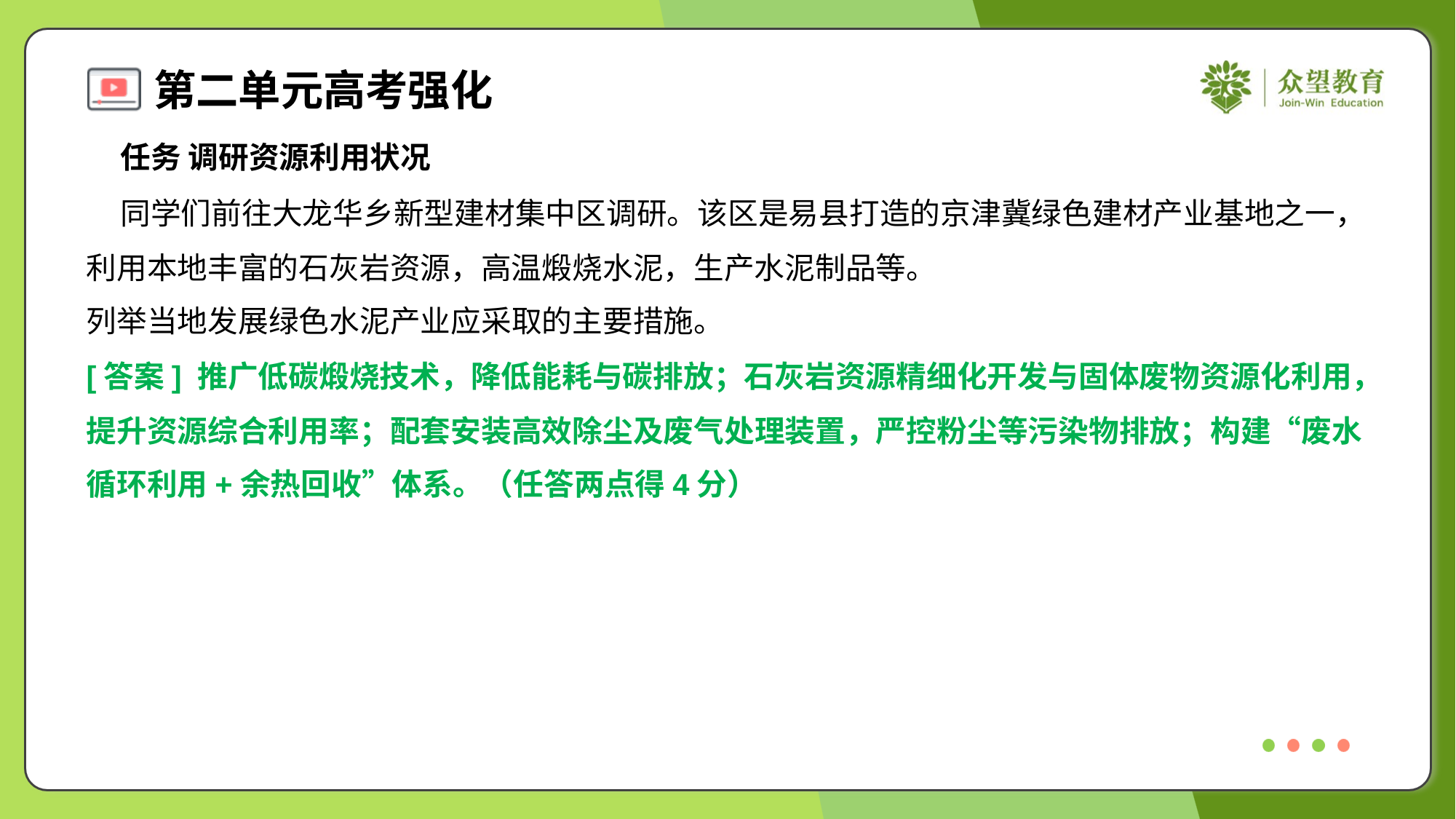

任务 调研资源利用状况
    同学们前往大龙华乡新型建材集中区调研。该区是易县打造的京津冀绿色建材产业基地之一，
利用本地丰富的石灰岩资源，高温煅烧水泥，生产水泥制品等。
列举当地发展绿色水泥产业应采取的主要措施。
[答案] 推广低碳煅烧技术，降低能耗与碳排放；石灰岩资源精细化开发与固体废物资源化利用，
提升资源综合利用率；配套安装高效除尘及废气处理装置，严控粉尘等污染物排放；构建“废水
循环利用+余热回收”体系。（任答两点得4分）